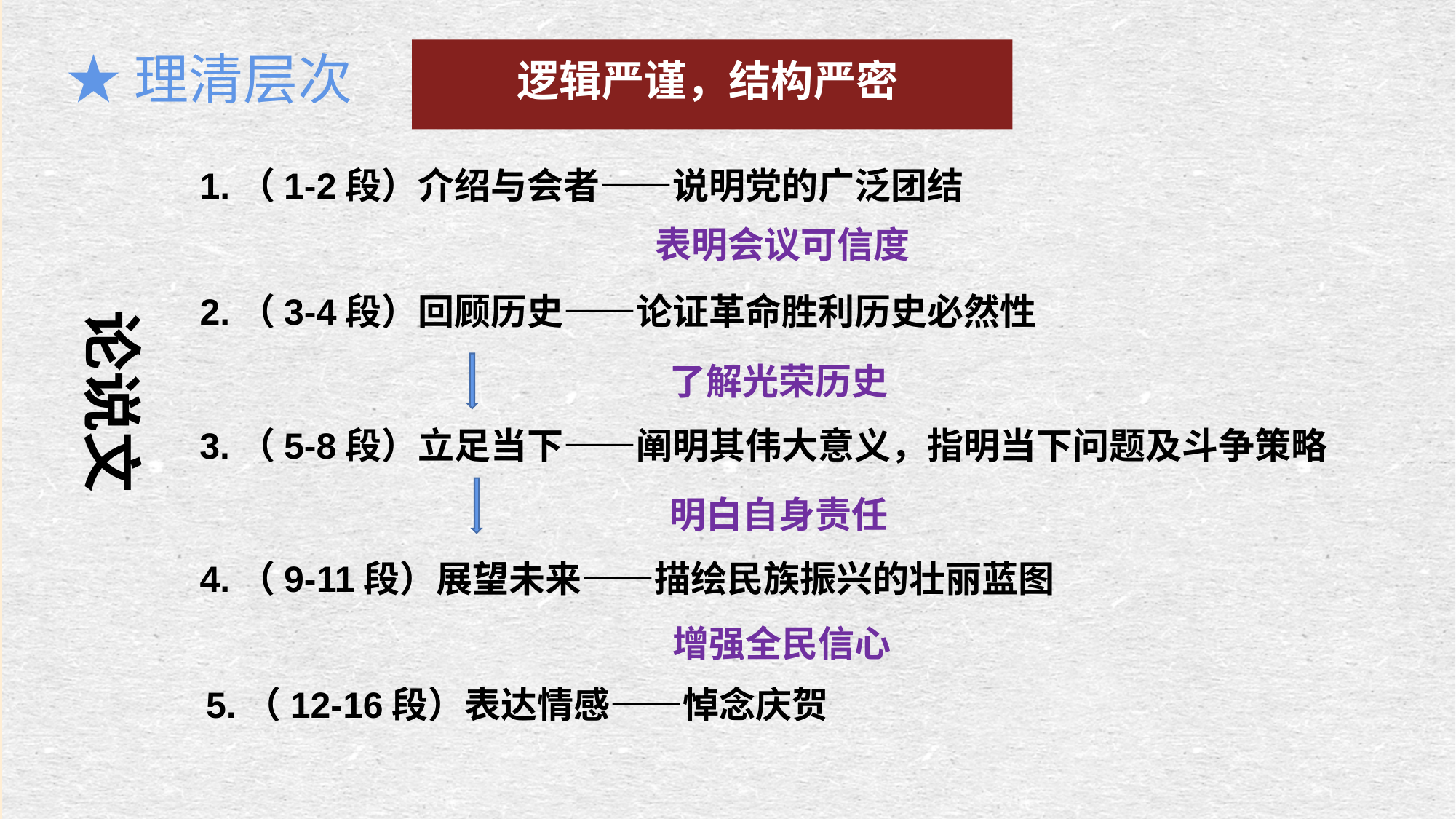

★理清层次

逻辑严谨，结构严密
1.（1-2段）介绍与会者——说明党的广泛团结
表明会议可信度
2.（3-4段）回顾历史——论证革命胜利历史必然性
论说文

了解光荣历史
3.（5-8段）立足当下——阐明其伟大意义，指明当下问题及斗争策略

明白自身责任
4.（9-11段）展望未来——描绘民族振兴的壮丽蓝图
增强全民信心
5.（12-16段）表达情感——悼念庆贺